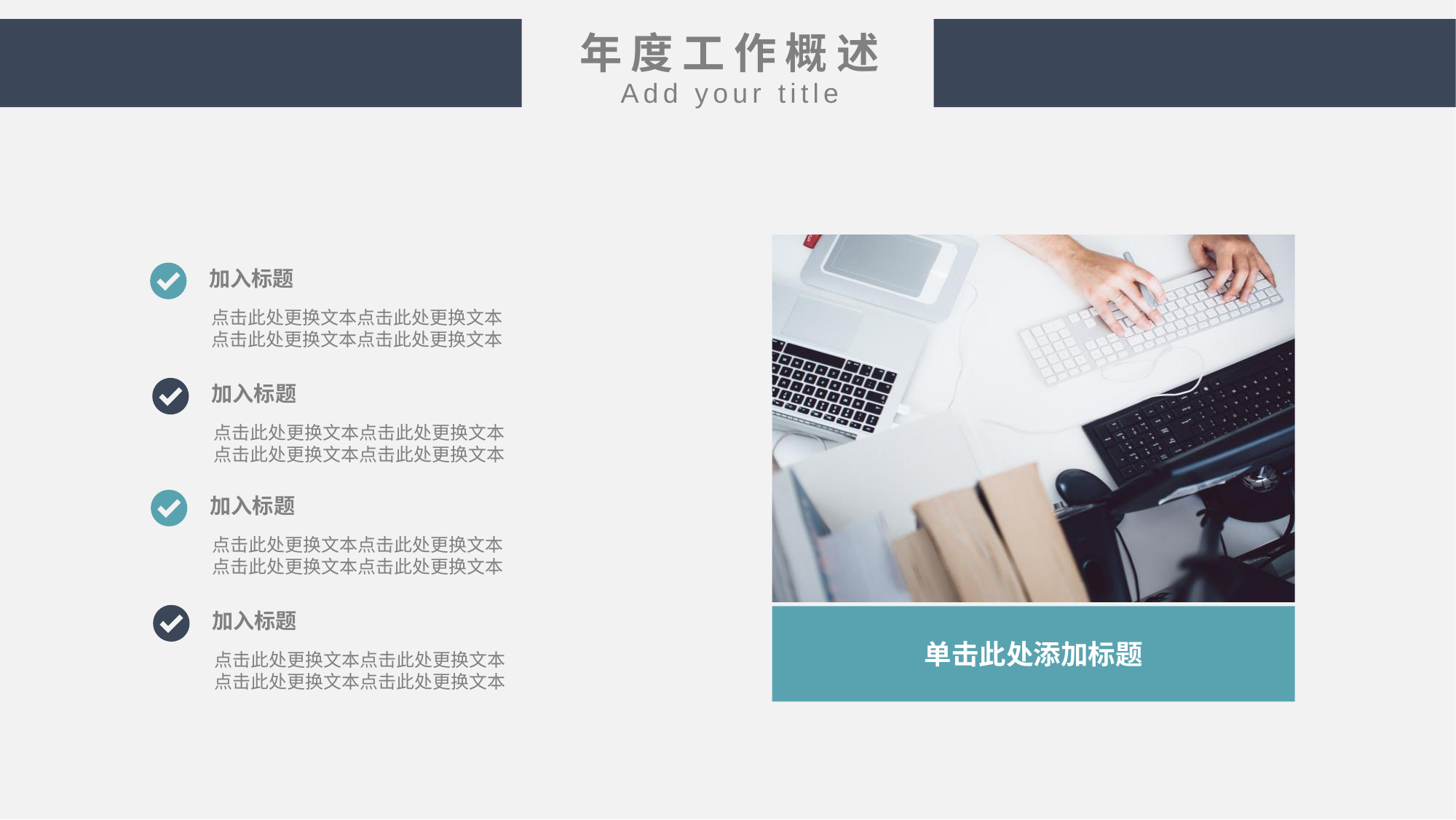

年度工作概述
Add your title

加入标题

点击此处更换文本点击此处更换文本
点击此处更换文本点击此处更换文本
加入标题

点击此处更换文本点击此处更换文本
点击此处更换文本点击此处更换文本
加入标题

点击此处更换文本点击此处更换文本
点击此处更换文本点击此处更换文本
加入标题

点击此处更换文本点击此处更换文本
点击此处更换文本点击此处更换文本

单击此处添加标题